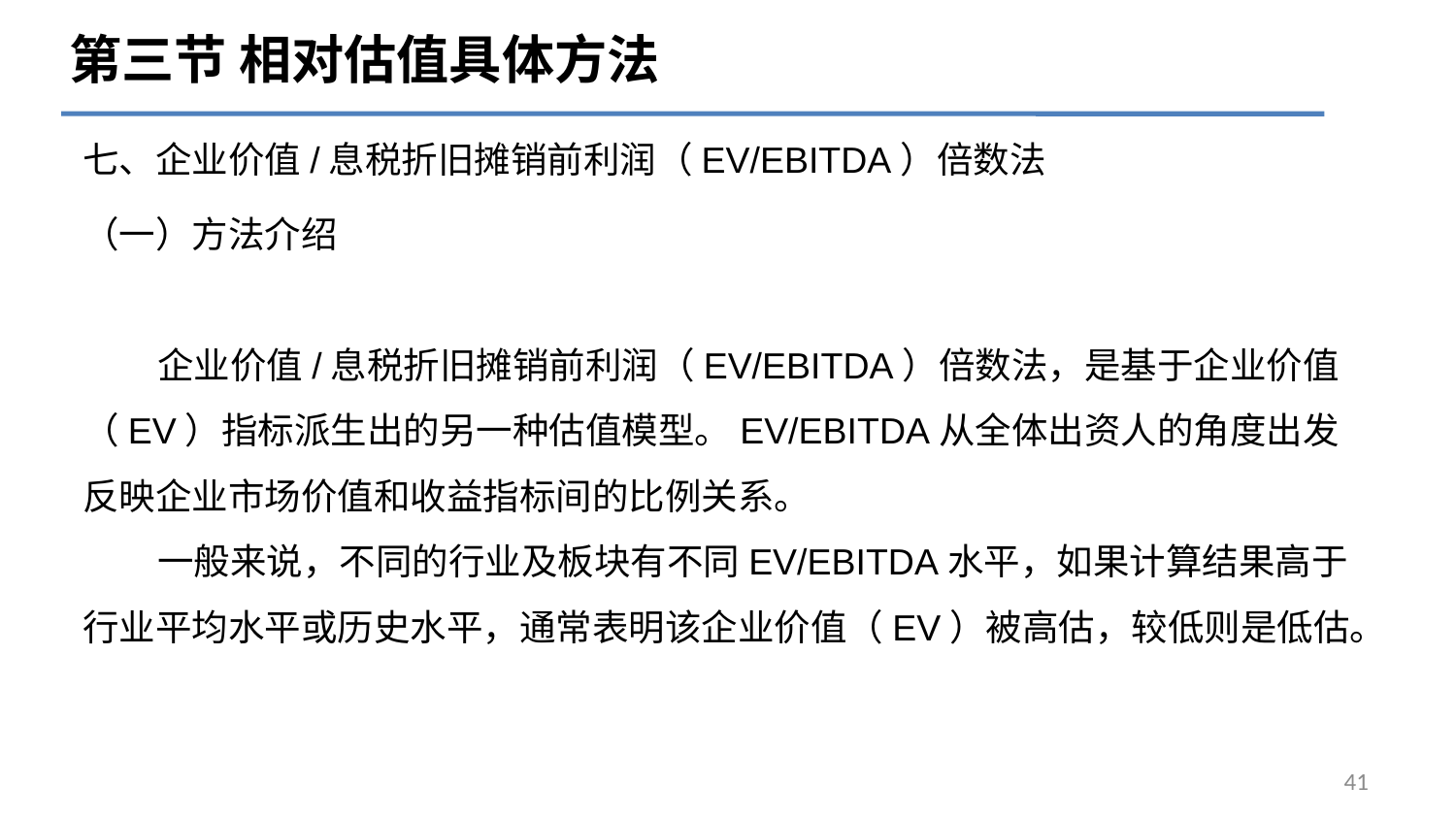

第三节 相对估值具体方法
# 七、企业价值/息税折旧摊销前利润（EV/EBITDA）倍数法
（一）方法介绍

        企业价值/息税折旧摊销前利润（EV/EBITDA）倍数法，是基于企业价值（EV）指标派生出的另一种估值模型。EV/EBITDA从全体出资人的角度出发反映企业市场价值和收益指标间的比例关系。
        一般来说，不同的行业及板块有不同EV/EBITDA水平，如果计算结果高于行业平均水平或历史水平，通常表明该企业价值（EV）被高估，较低则是低估。
41